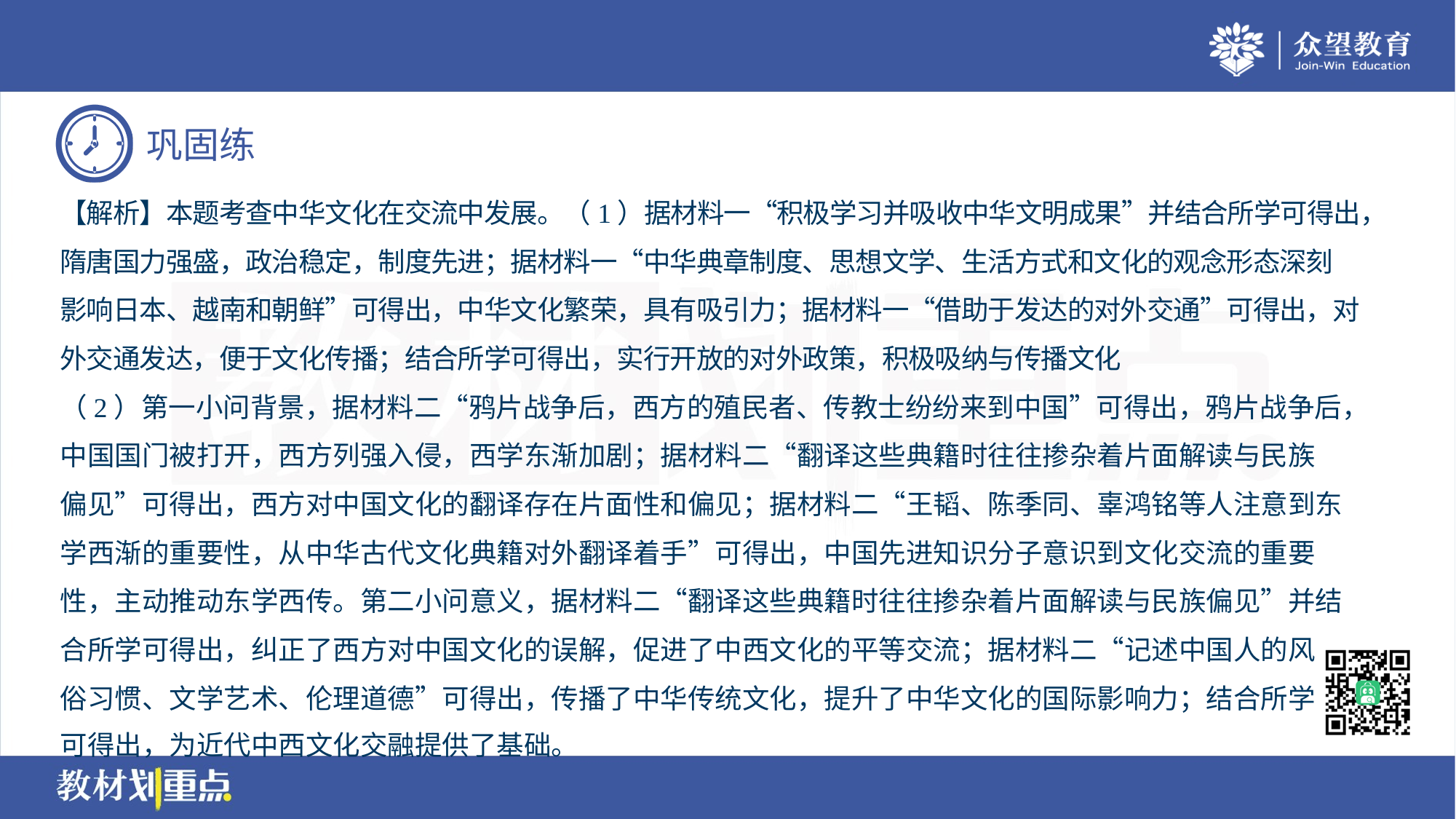

【解析】本题考查中华文化在交流中发展。（1）据材料一“积极学习并吸收中华文明成果”并结合所学可得出，
隋唐国力强盛，政治稳定，制度先进；据材料一“中华典章制度、思想文学、生活方式和文化的观念形态深刻
影响日本、越南和朝鲜”可得出，中华文化繁荣，具有吸引力；据材料一“借助于发达的对外交通”可得出，对
外交通发达，便于文化传播；结合所学可得出，实行开放的对外政策，积极吸纳与传播文化
（2）第一小问背景，据材料二“鸦片战争后，西方的殖民者、传教士纷纷来到中国”可得出，鸦片战争后，
中国国门被打开，西方列强入侵，西学东渐加剧；据材料二“翻译这些典籍时往往掺杂着片面解读与民族
偏见”可得出，西方对中国文化的翻译存在片面性和偏见；据材料二“王韬、陈季同、辜鸿铭等人注意到东
学西渐的重要性，从中华古代文化典籍对外翻译着手”可得出，中国先进知识分子意识到文化交流的重要
性，主动推动东学西传。第二小问意义，据材料二“翻译这些典籍时往往掺杂着片面解读与民族偏见”并结
合所学可得出，纠正了西方对中国文化的误解，促进了中西文化的平等交流；据材料二“记述中国人的风
俗习惯、文学艺术、伦理道德”可得出，传播了中华传统文化，提升了中华文化的国际影响力；结合所学
可得出，为近代中西文化交融提供了基础。